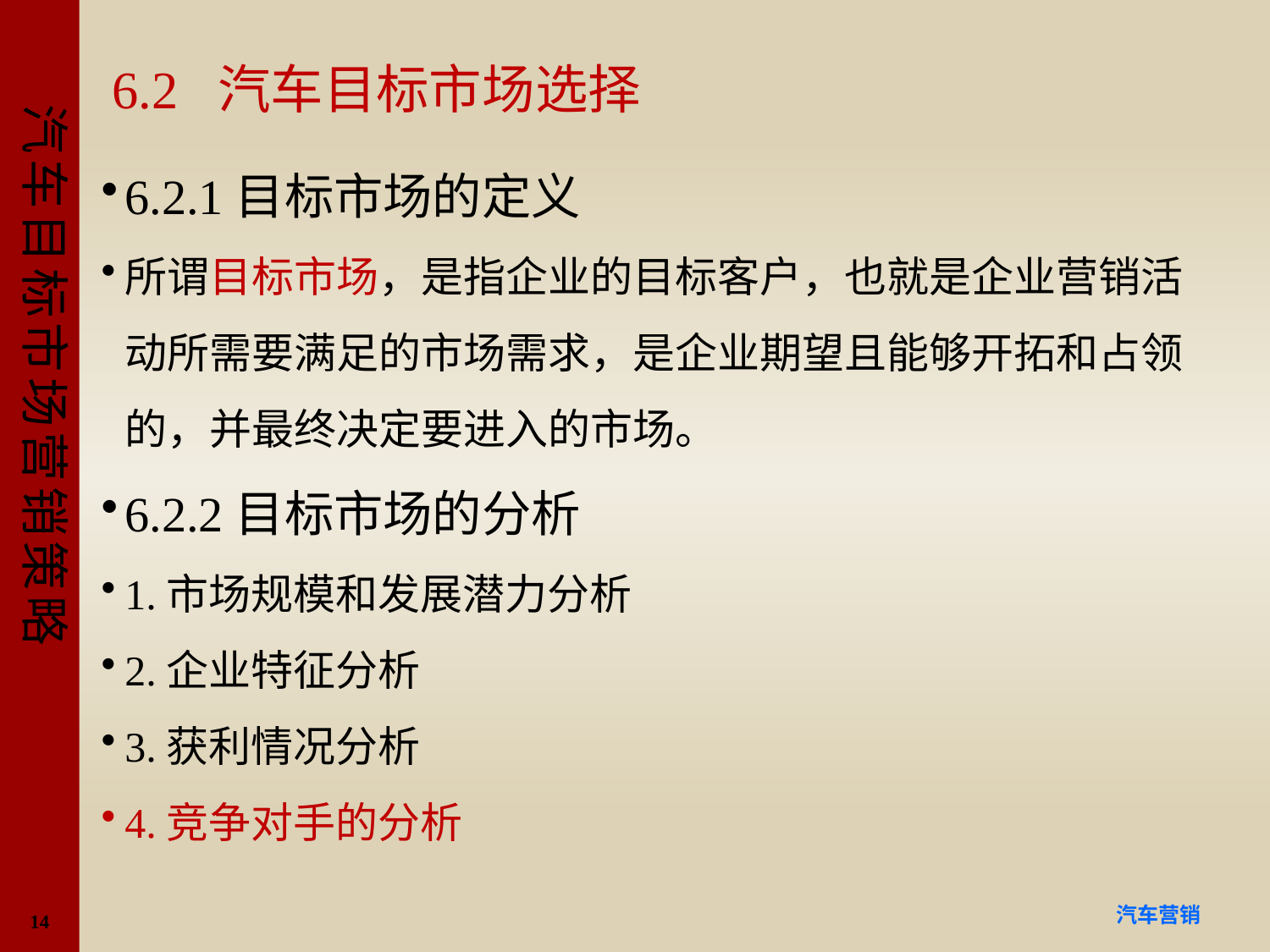

# 6.2  汽车目标市场选择
6.2.1目标市场的定义
所谓目标市场，是指企业的目标客户，也就是企业营销活动所需要满足的市场需求，是企业期望且能够开拓和占领的，并最终决定要进入的市场。
6.2.2目标市场的分析
1.市场规模和发展潜力分析
2.企业特征分析
3.获利情况分析
4.竞争对手的分析

14